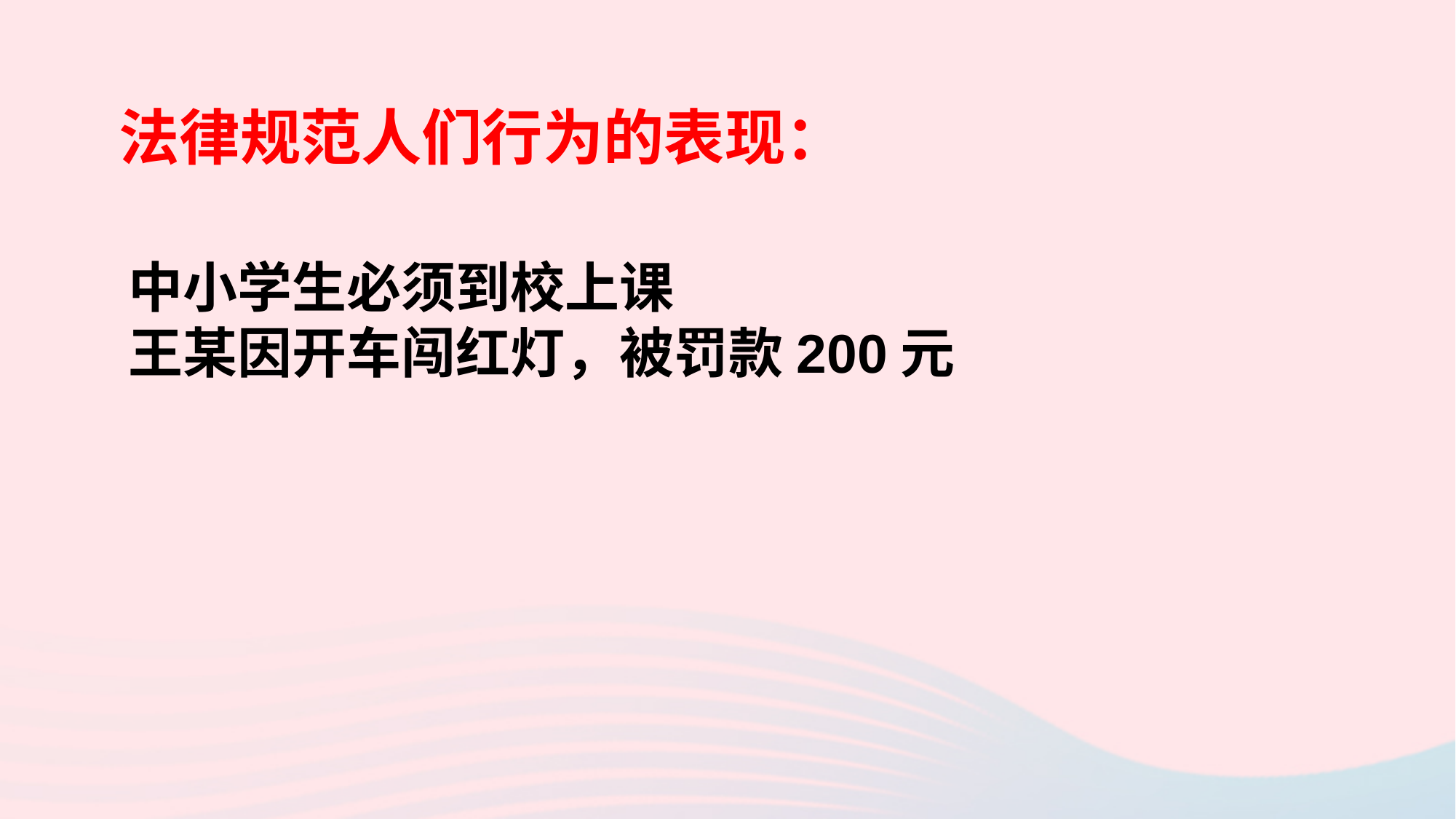

法律规范人们行为的表现：
中小学生必须到校上课
王某因开车闯红灯，被罚款200元